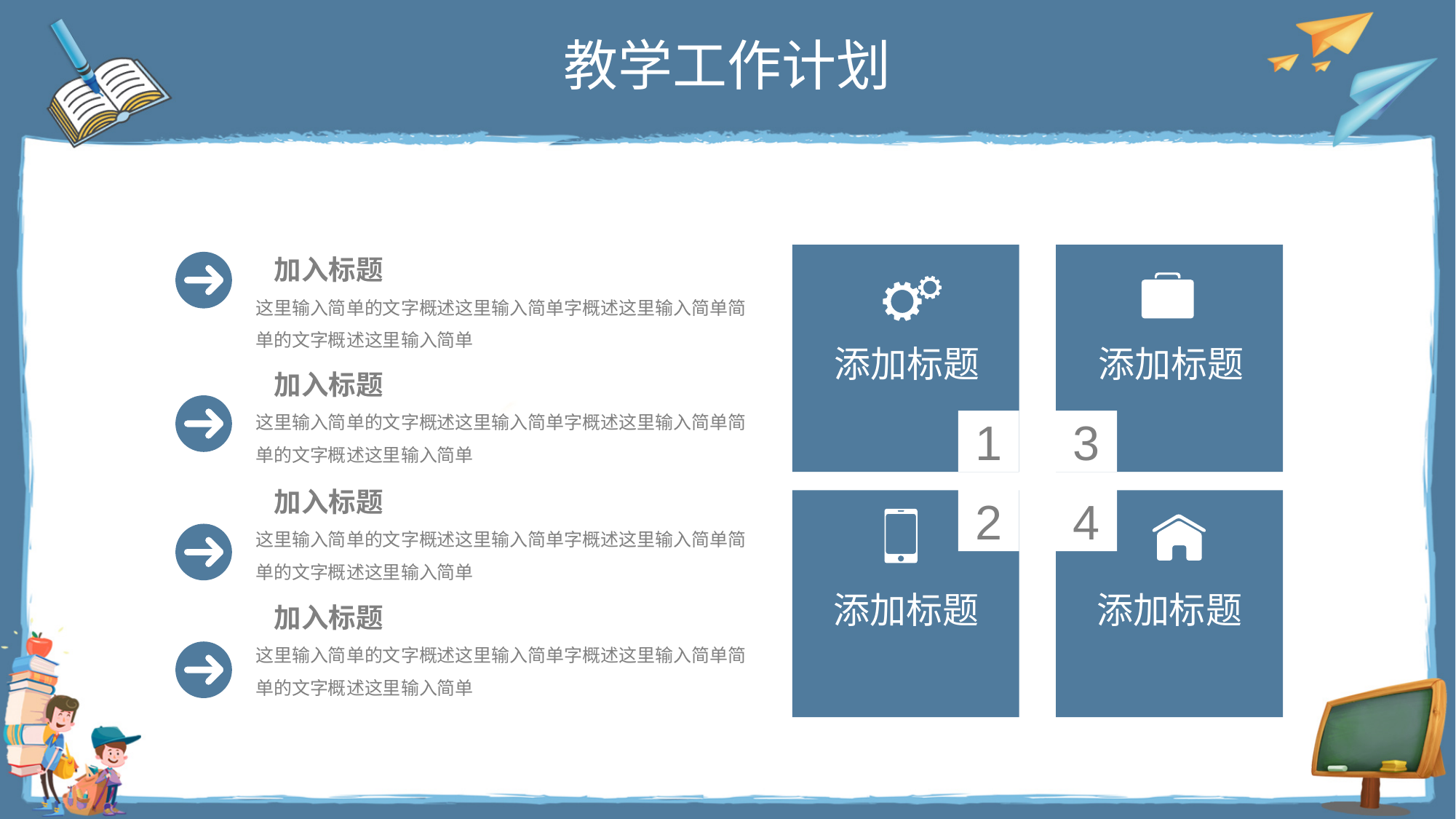

教学工作计划

1
添加标题

3
添加标题

2
添加标题

4
添加标题

加入标题

这里输入简单的文字概述这里输入简单字概述这里输入简单简单的文字概述这里输入简单
加入标题
这里输入简单的文字概述这里输入简单字概述这里输入简单简单的文字概述这里输入简单

加入标题
这里输入简单的文字概述这里输入简单字概述这里输入简单简单的文字概述这里输入简单

加入标题
这里输入简单的文字概述这里输入简单字概述这里输入简单简单的文字概述这里输入简单